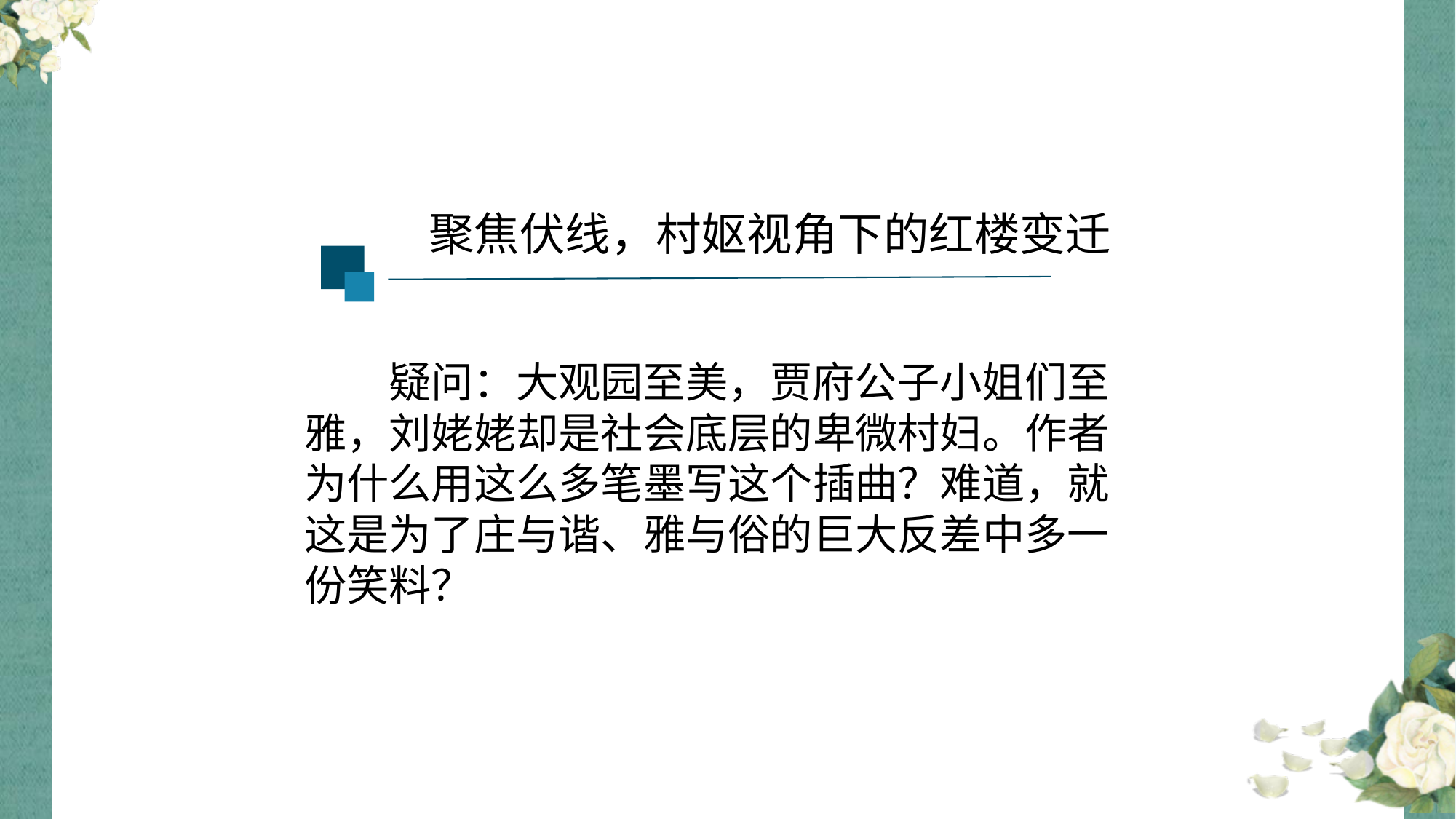

聚焦伏线，村妪视角下的红楼变迁

    疑问：大观园至美，贾府公子小姐们至雅，刘姥姥却是社会底层的卑微村妇。作者为什么用这么多笔墨写这个插曲？难道，就这是为了庄与谐、雅与俗的巨大反差中多一份笑料？